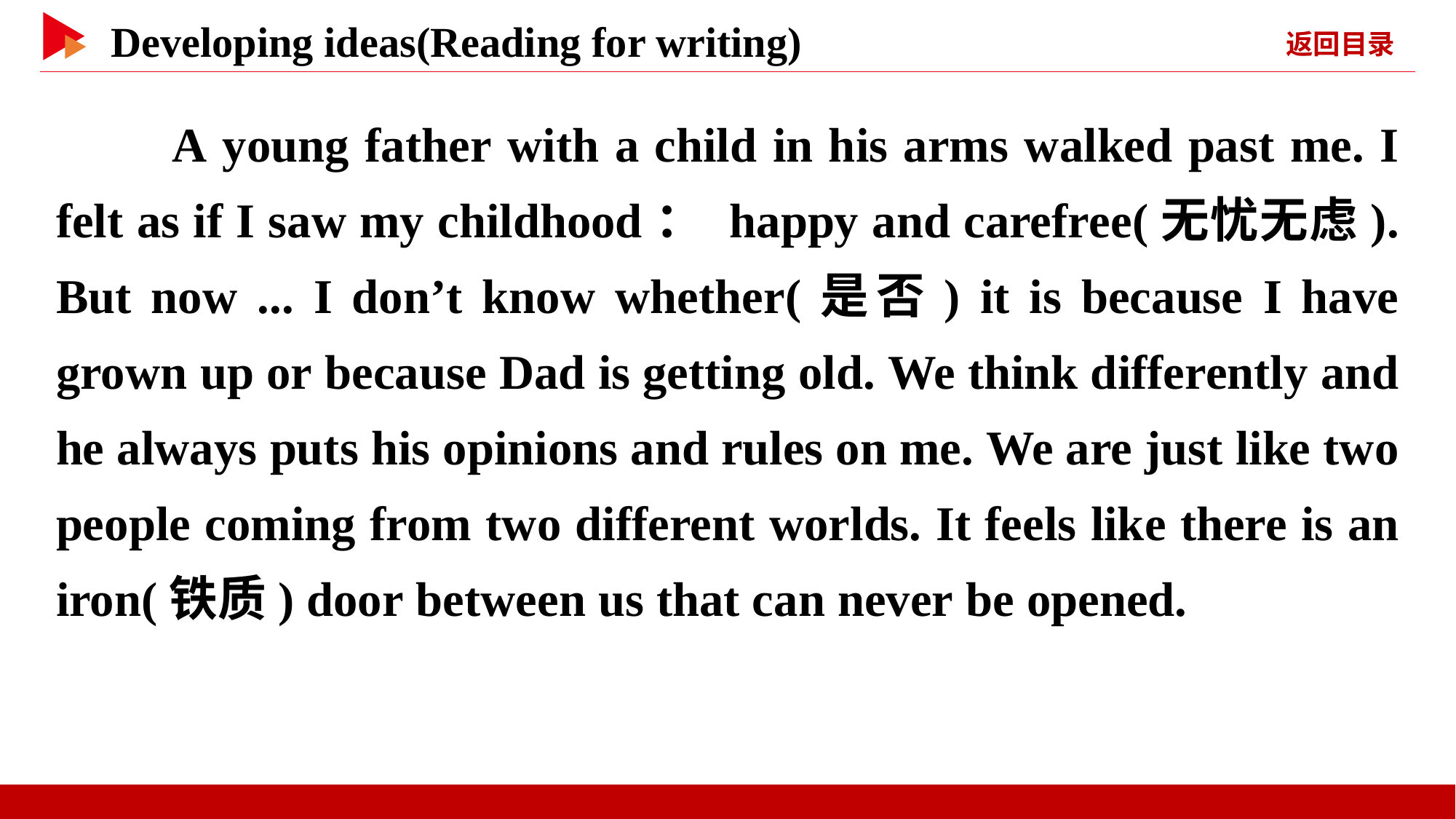

A young father with a child in his arms walked past me. I felt as if I saw my childhood： happy and carefree(无忧无虑). But now ... I don’t know whether(是否) it is because I have grown up or because Dad is getting old. We think differently and he always puts his opinions and rules on me. We are just like two people coming from two different worlds. It feels like there is an iron(铁质) door between us that can never be opened.